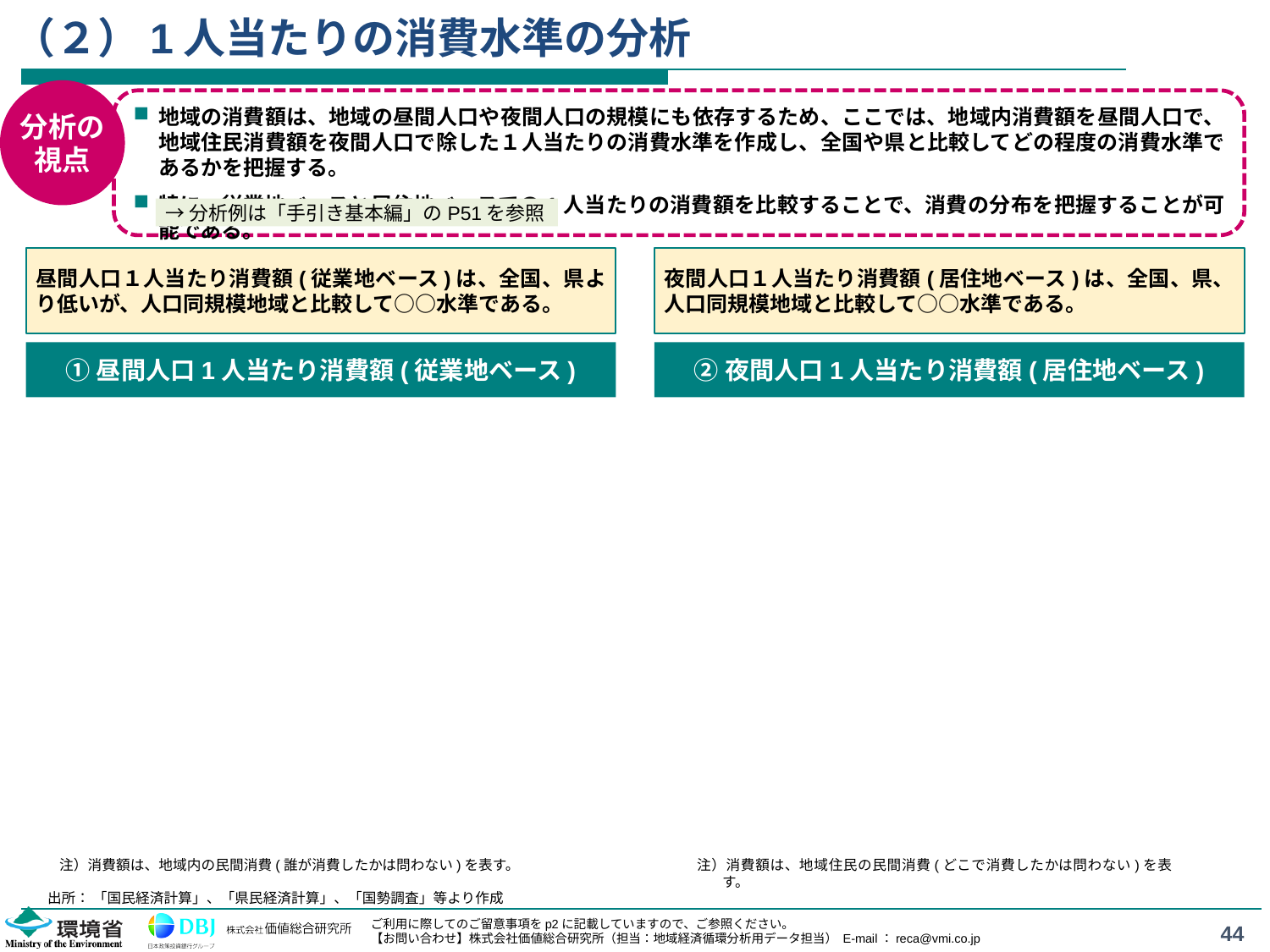

# （２）1人当たりの消費水準の分析
分析の
視点
地域の消費額は、地域の昼間人口や夜間人口の規模にも依存するため、ここでは、地域内消費額を昼間人口で、地域住民消費額を夜間人口で除した１人当たりの消費水準を作成し、全国や県と比較してどの程度の消費水準であるかを把握する。
特に、従業地ベースと居住地ベースでの1人当たりの消費額を比較することで、消費の分布を把握することが可能である。
→分析例は「手引き基本編」のP51を参照
昼間人口１人当たり消費額(従業地ベース)は、全国、県より低いが、人口同規模地域と比較して○○水準である。
夜間人口１人当たり消費額(居住地ベース)は、全国、県、人口同規模地域と比較して○○水準である。
①昼間人口1人当たり消費額(従業地ベース)
②夜間人口1人当たり消費額(居住地ベース)
注）消費額は、地域内の民間消費(誰が消費したかは問わない)を表す。
注）消費額は、地域住民の民間消費(どこで消費したかは問わない)を表す。
出所： 「国民経済計算」、「県民経済計算」、「国勢調査」等より作成
44